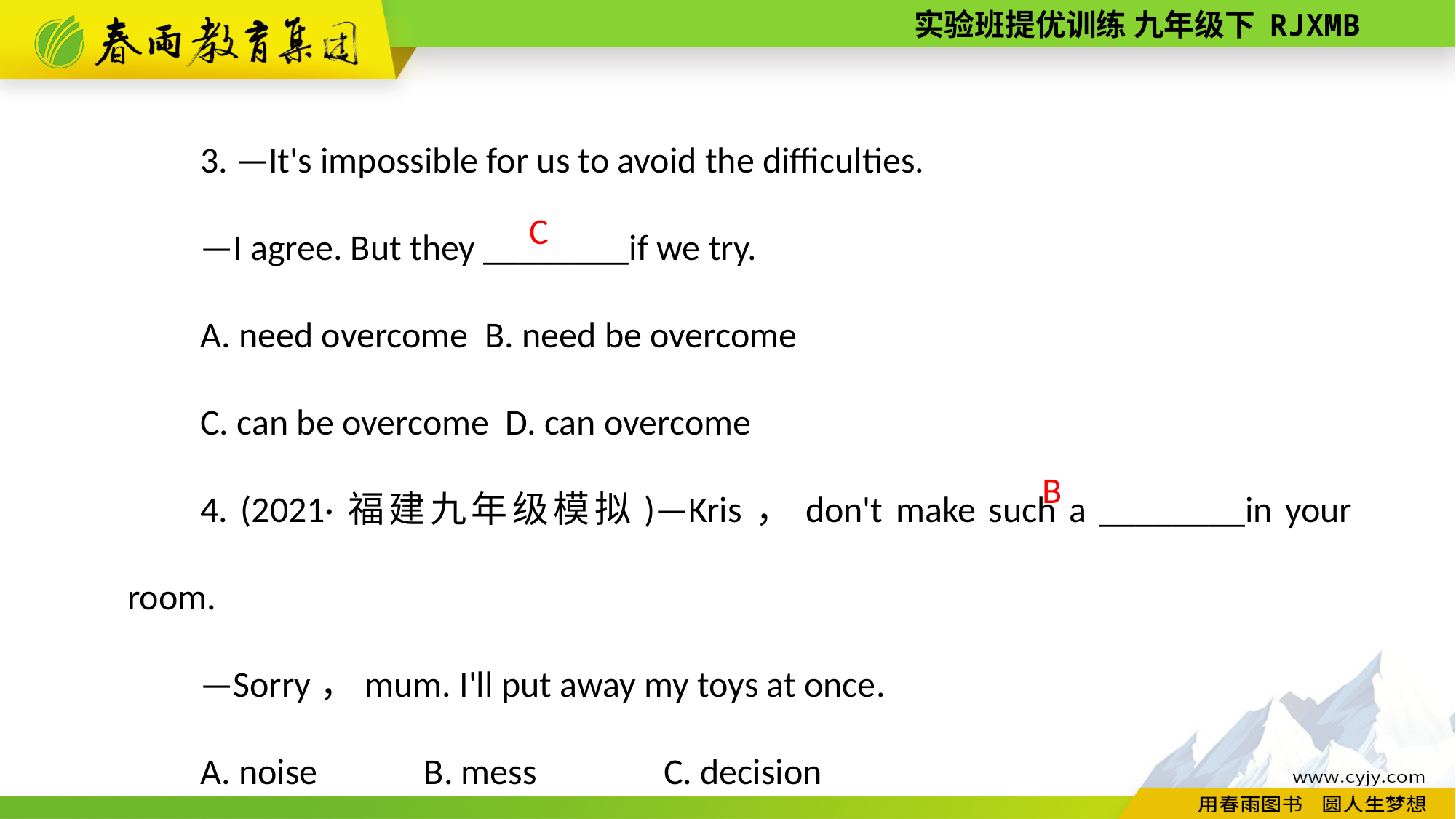

3. —It's impossible for us to avoid the difficulties.
—I agree. But they ________if we try.
A. need overcome  B. need be overcome
C. can be overcome  D. can overcome
4. (2021·福建九年级模拟)—Kris，don't make such a ________in your room.
—Sorry，mum. I'll put away my toys at once.
A. noise             B. mess　　　C. decision
C
B